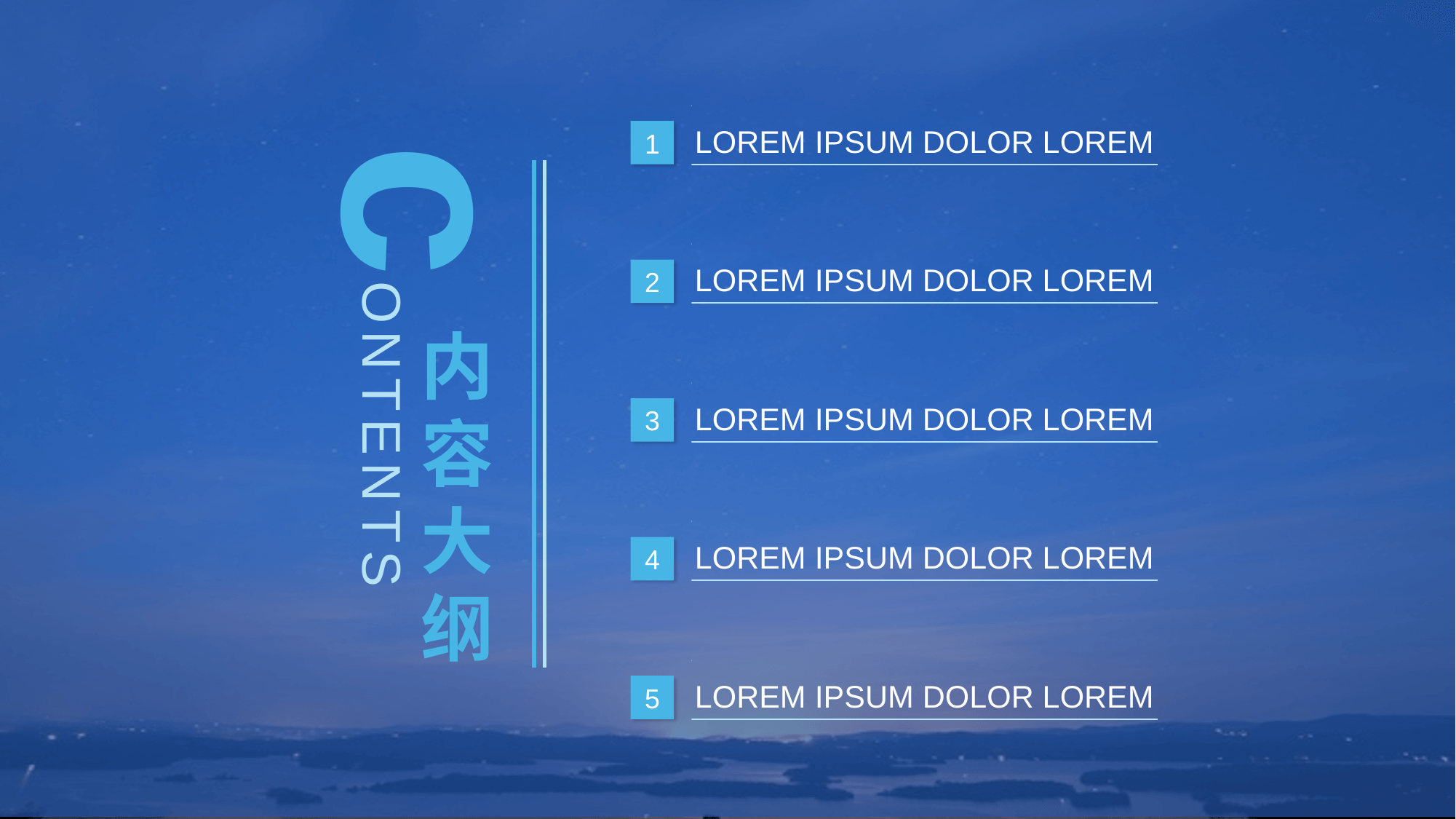

LOREM IPSUM DOLOR LOREM
1
c
LOREM IPSUM DOLOR LOREM
2
ONTENTS
内容大纲
LOREM IPSUM DOLOR LOREM
3
LOREM IPSUM DOLOR LOREM
4
LOREM IPSUM DOLOR LOREM
5